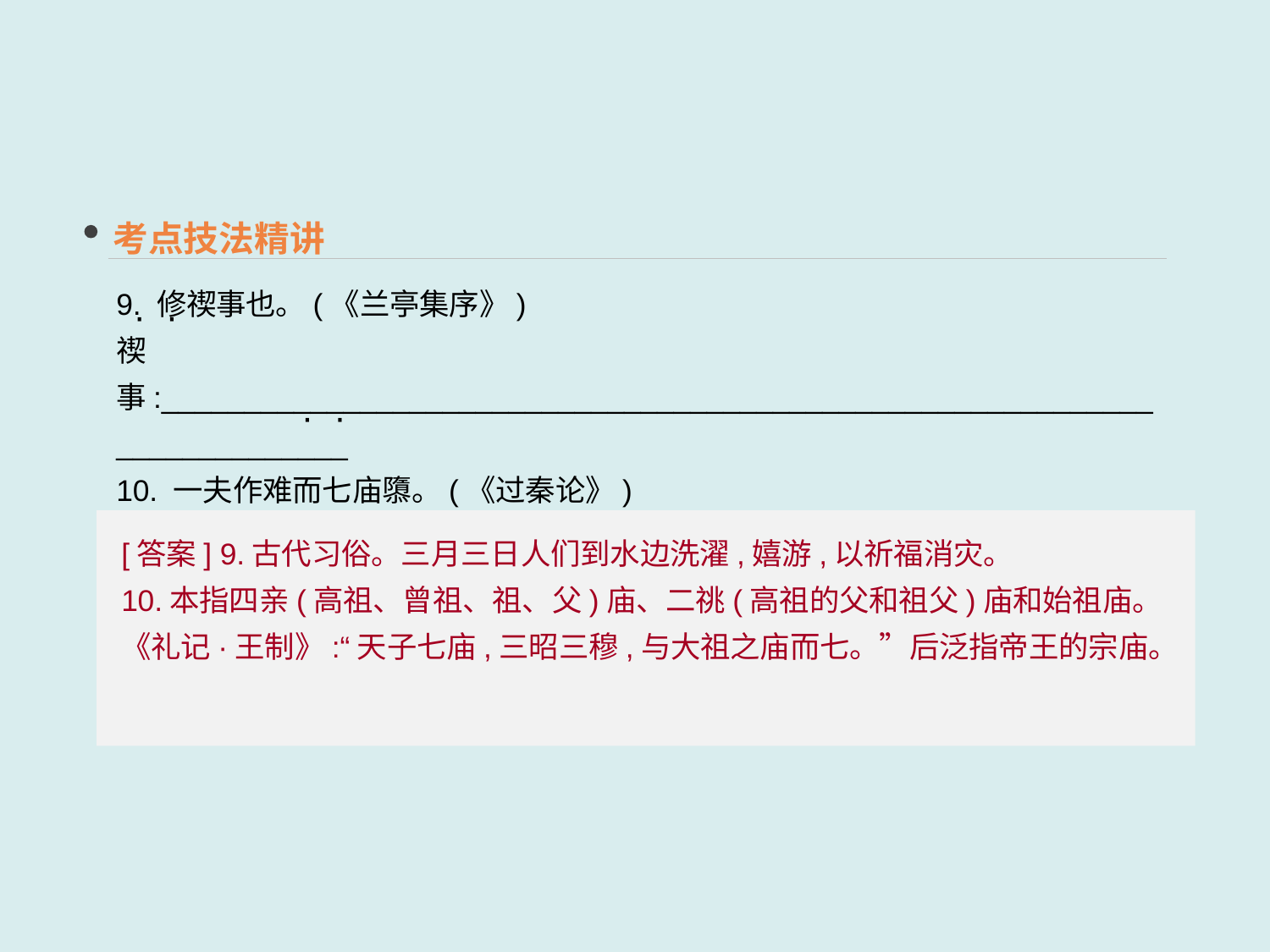

考点技法精讲

9. 修禊事也。(《兰亭集序》)
禊事:__________________________________________________________________________
10. 一夫作难而七庙隳。(《过秦论》)
七庙:__________________________________________________________________________
 ·  ·
 ·  ·

[答案] 9.古代习俗。三月三日人们到水边洗濯,嬉游,以祈福消灾。
10.本指四亲(高祖、曾祖、祖、父)庙、二祧(高祖的父和祖父)庙和始祖庙。《礼记·王制》:“天子七庙,三昭三穆,与大祖之庙而七。”后泛指帝王的宗庙。